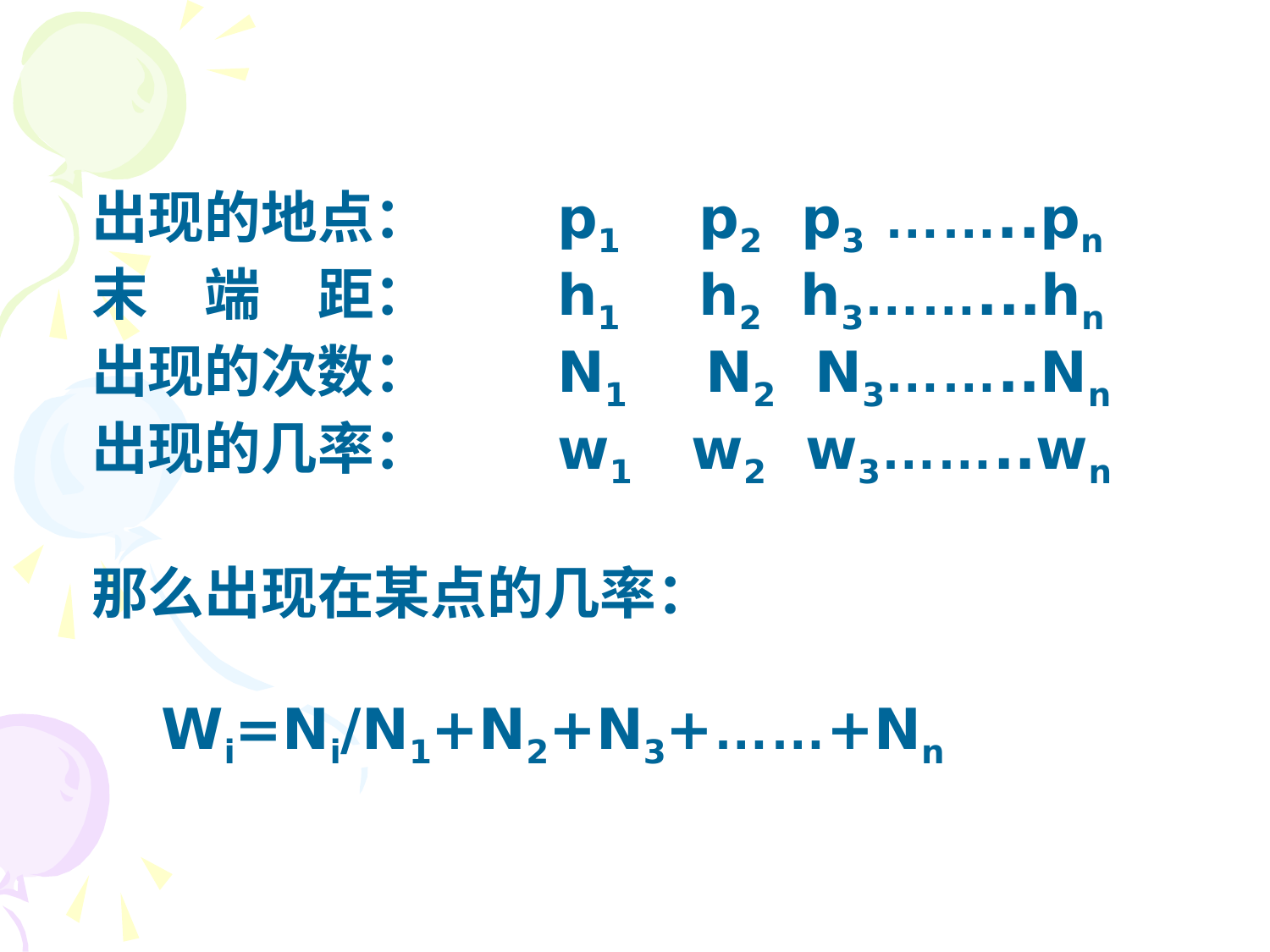

出现的地点：　　p1    p2  p3 ……..pn
末　端　距：　　h1    h2  h3……...hn
出现的次数：　　N1    N2  N3……..Nn
出现的几率：　　w1   w2  w3……..wn

那么出现在某点的几率：

　Wi=Ni/N1+N2+N3+……+Nn